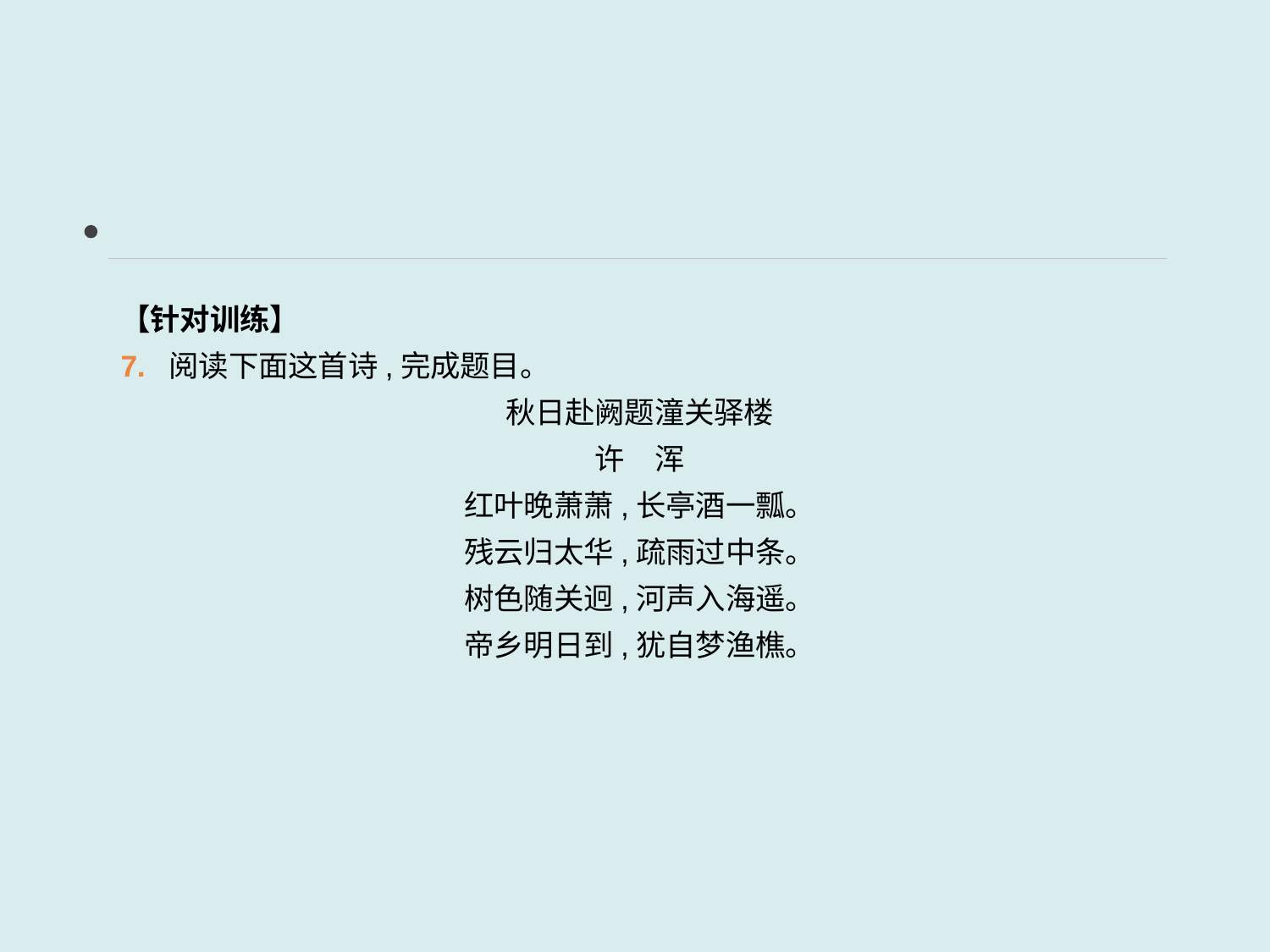

【针对训练】
7.  阅读下面这首诗,完成题目。
秋日赴阙题潼关驿楼
许　浑
红叶晚萧萧,长亭酒一瓢。
残云归太华,疏雨过中条。
树色随关迥,河声入海遥。
帝乡明日到,犹自梦渔樵。